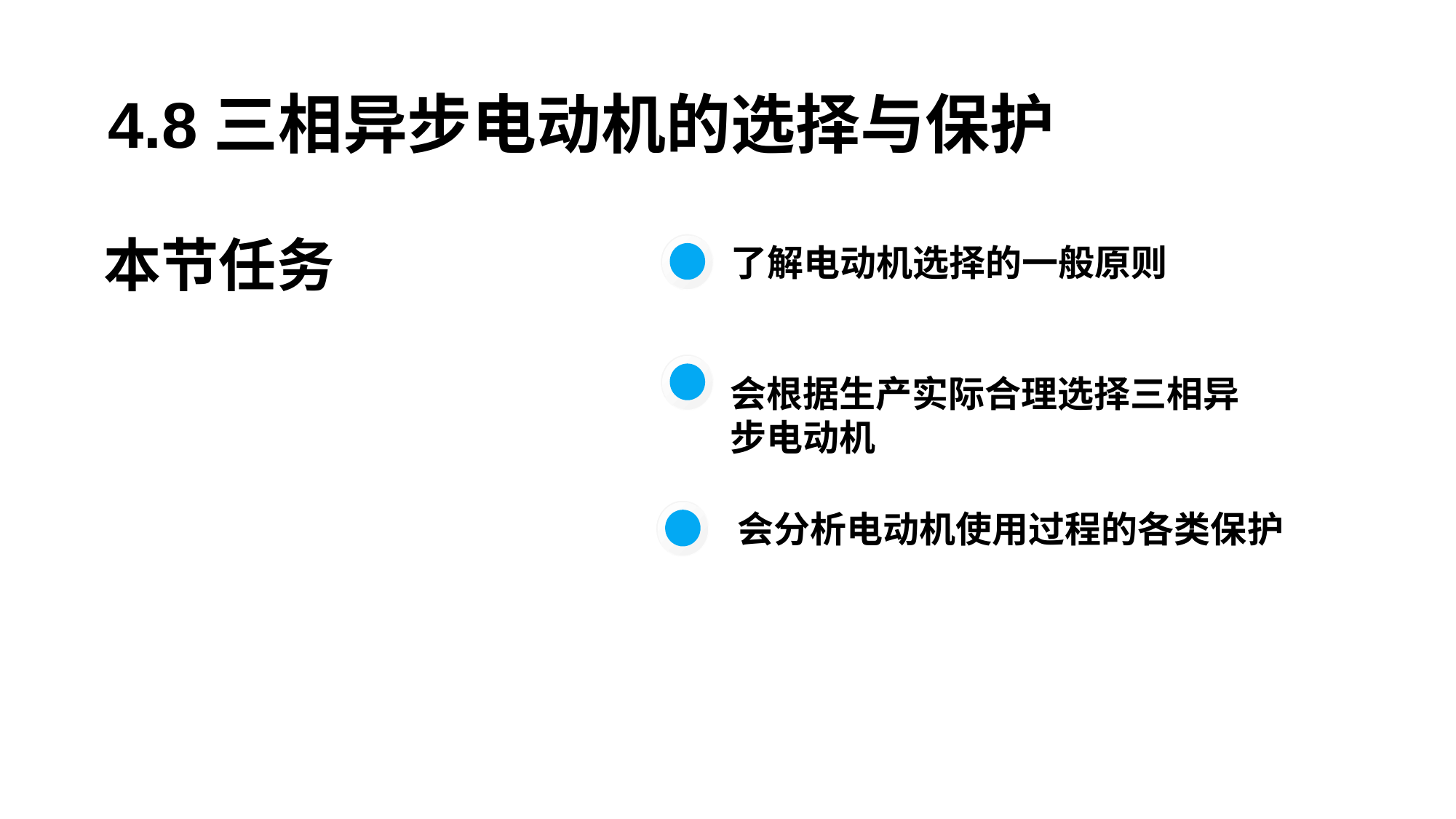

4.8三相异步电动机的选择与保护
本节任务

了解电动机选择的一般原则

会根据生产实际合理选择三相异步电动机

会分析电动机使用过程的各类保护